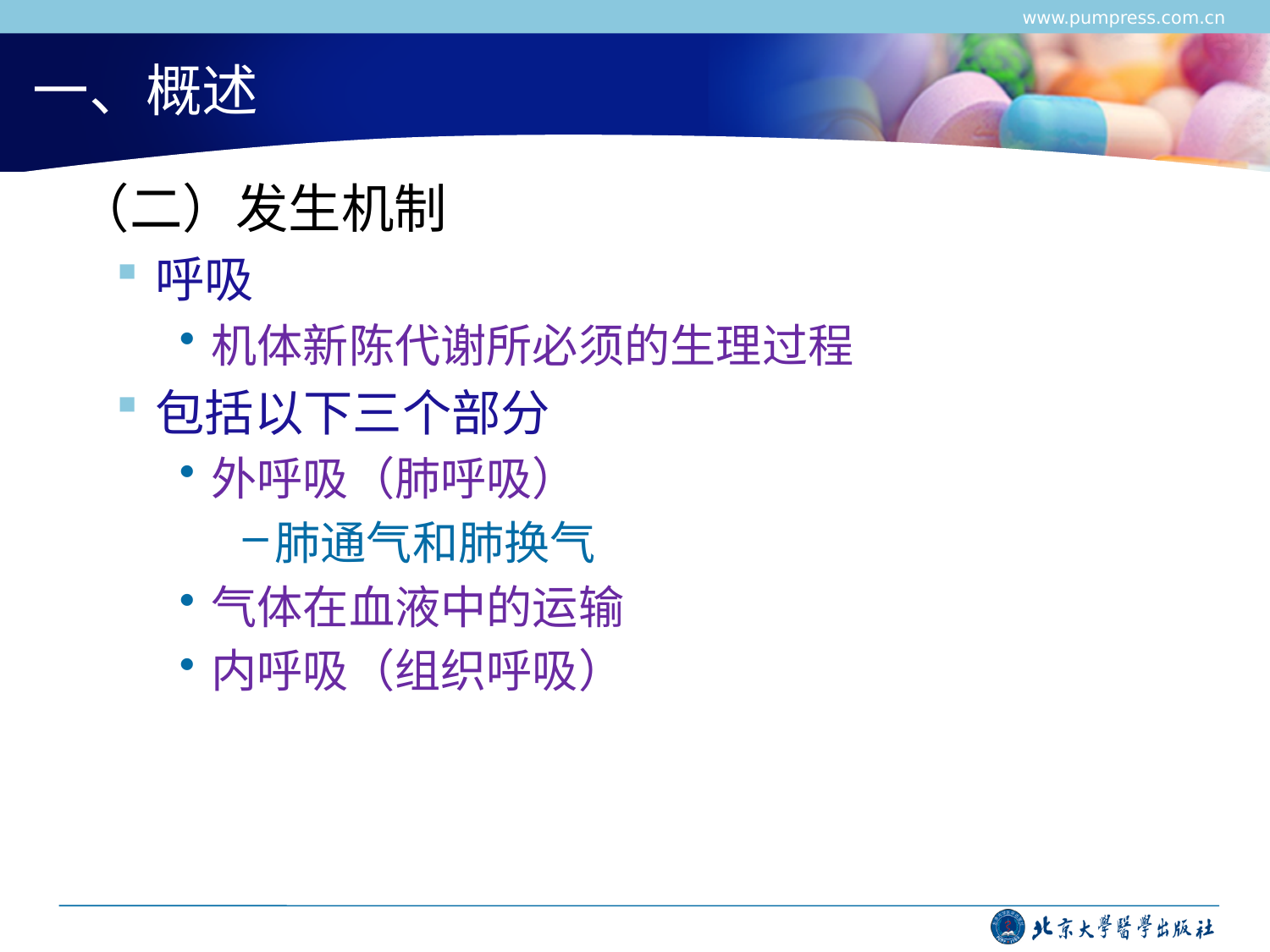

www.pumpress.com.cn
# 一、概述
 （二）发生机制
呼吸
机体新陈代谢所必须的生理过程
包括以下三个部分
外呼吸（肺呼吸）
肺通气和肺换气
气体在血液中的运输
内呼吸（组织呼吸）